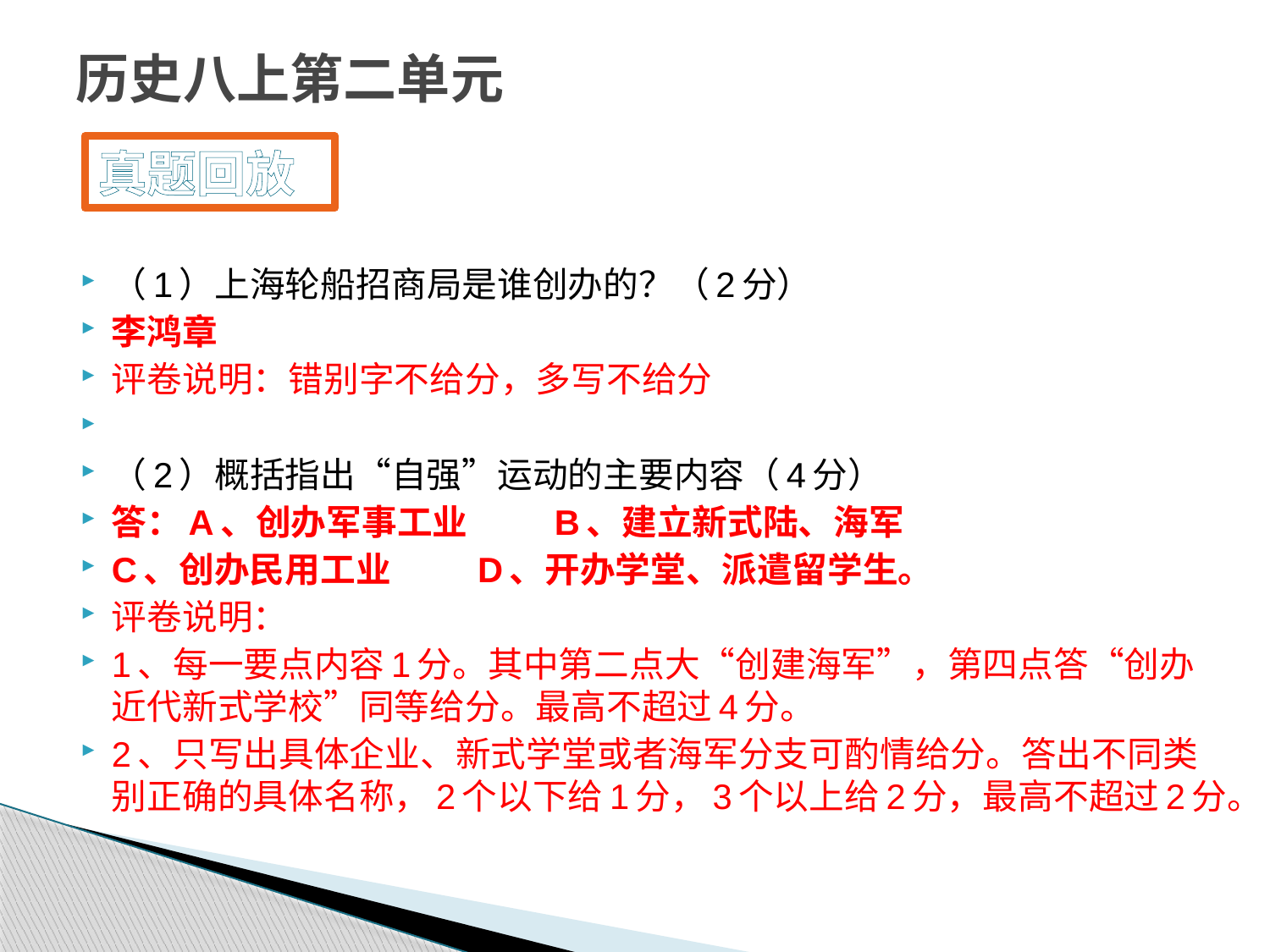

# 历史八上第二单元
真题回放
（1）上海轮船招商局是谁创办的？（2分）
李鸿章
评卷说明：错别字不给分，多写不给分

（2）概括指出“自强”运动的主要内容（4分）
答：A、创办军事工业          B、建立新式陆、海军
C、创办民用工业          D、开办学堂、派遣留学生。
评卷说明：
1、每一要点内容1分。其中第二点大“创建海军”，第四点答“创办近代新式学校”同等给分。最高不超过4分。
2、只写出具体企业、新式学堂或者海军分支可酌情给分。答出不同类别正确的具体名称，2个以下给1分，3个以上给2分，最高不超过2分。